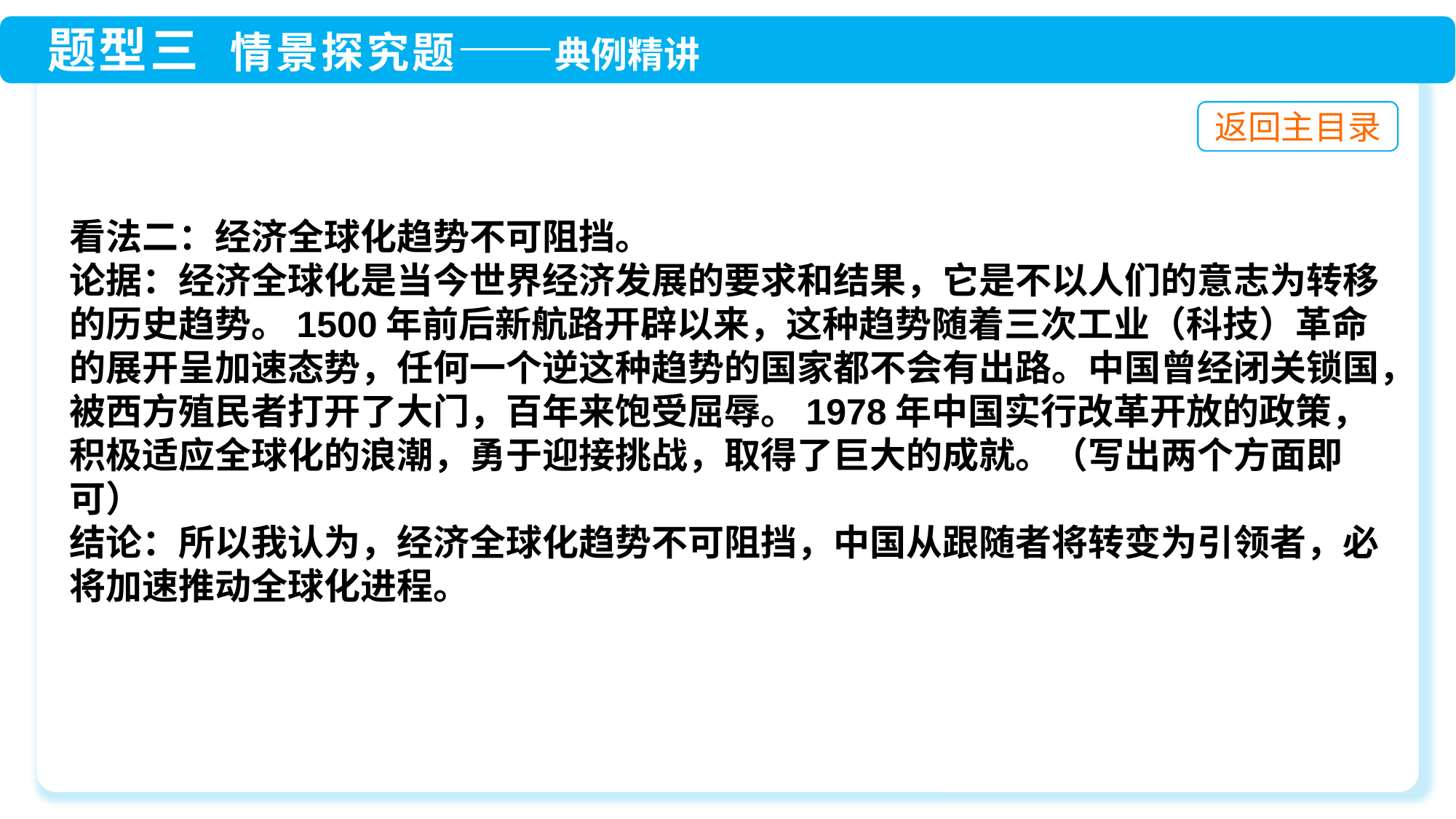

看法二：经济全球化趋势不可阻挡。
论据：经济全球化是当今世界经济发展的要求和结果，它是不以人们的意志为转移的历史趋势。1500年前后新航路开辟以来，这种趋势随着三次工业（科技）革命的展开呈加速态势，任何一个逆这种趋势的国家都不会有出路。中国曾经闭关锁国，被西方殖民者打开了大门，百年来饱受屈辱。1978年中国实行改革开放的政策，积极适应全球化的浪潮，勇于迎接挑战，取得了巨大的成就。（写出两个方面即可）
结论：所以我认为，经济全球化趋势不可阻挡，中国从跟随者将转变为引领者，必将加速推动全球化进程。